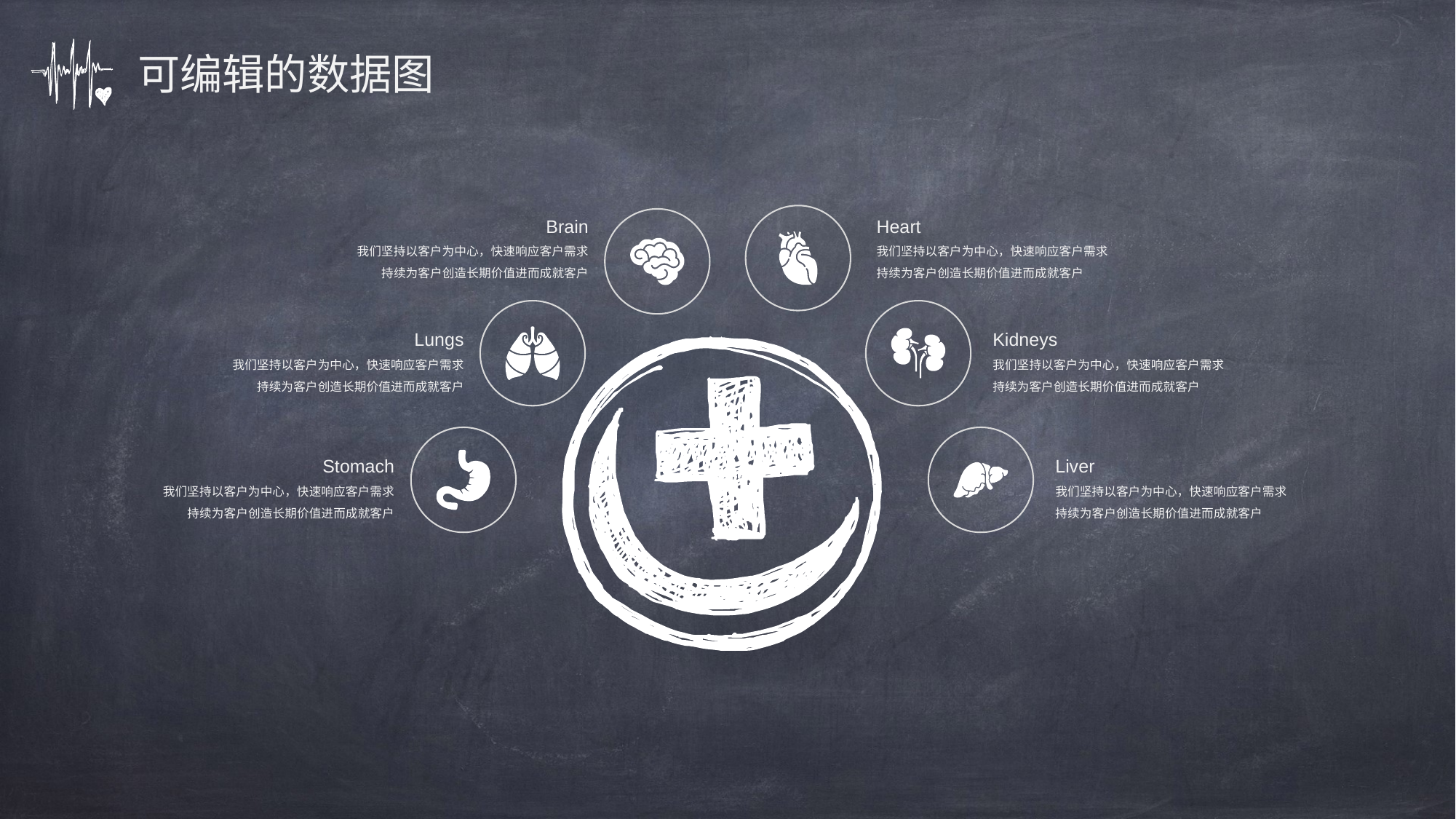

可编辑的数据图
Brain
我们坚持以客户为中心，快速响应客户需求持续为客户创造长期价值进而成就客户
Heart
我们坚持以客户为中心，快速响应客户需求持续为客户创造长期价值进而成就客户

Lungs
我们坚持以客户为中心，快速响应客户需求持续为客户创造长期价值进而成就客户
Kidneys
我们坚持以客户为中心，快速响应客户需求持续为客户创造长期价值进而成就客户

Stomach
我们坚持以客户为中心，快速响应客户需求持续为客户创造长期价值进而成就客户
Liver
我们坚持以客户为中心，快速响应客户需求持续为客户创造长期价值进而成就客户